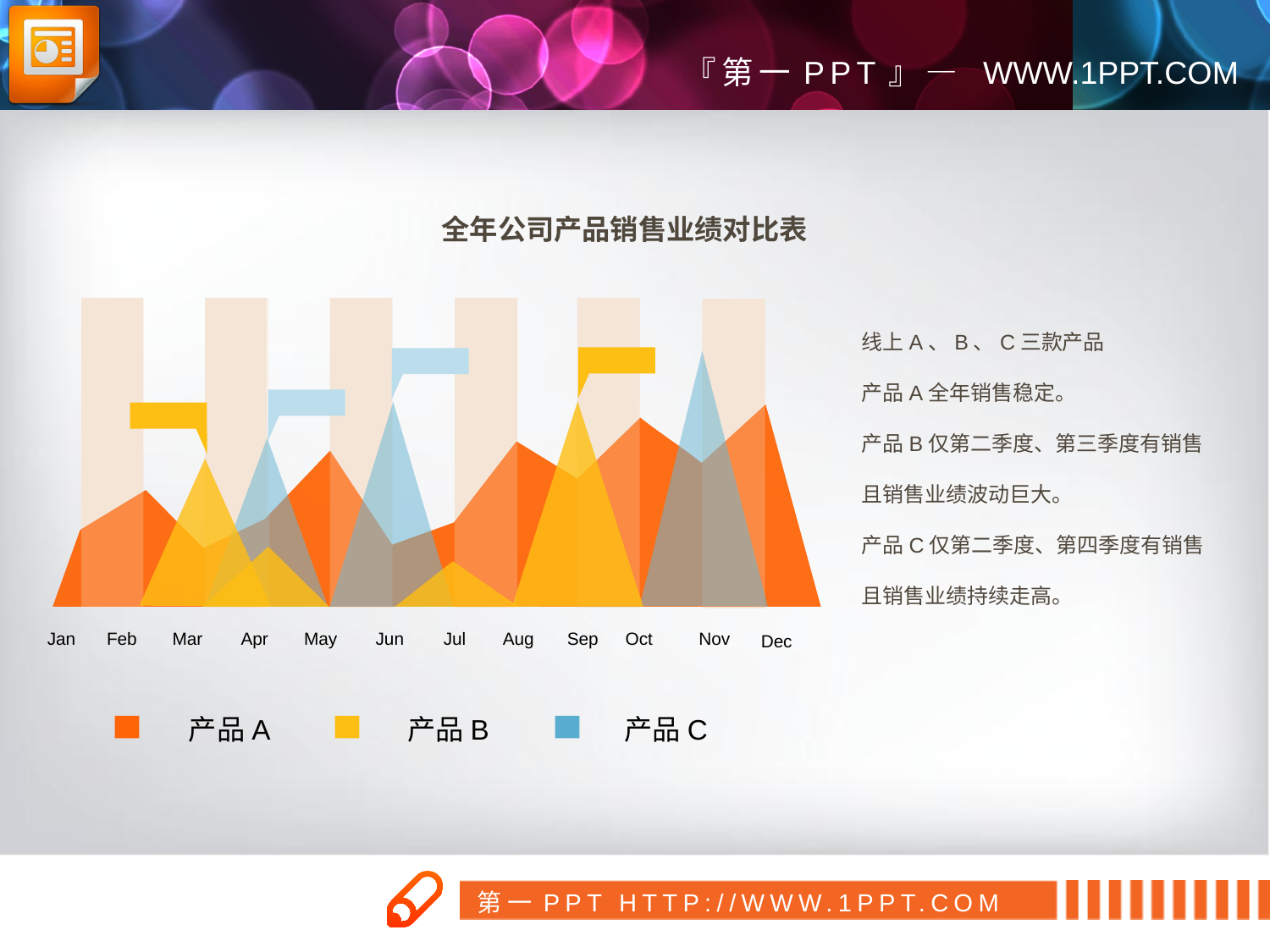

全年公司产品销售业绩对比表

线上A、B、C三款产品
产品A全年销售稳定。
产品B仅第二季度、第三季度有销售
且销售业绩波动巨大。
产品C仅第二季度、第四季度有销售
且销售业绩持续走高。

Jan
Feb
Mar
Apr
May
Jun
Jul
Aug
Sep
Oct
Nov
Dec
产品A

产品B

产品C